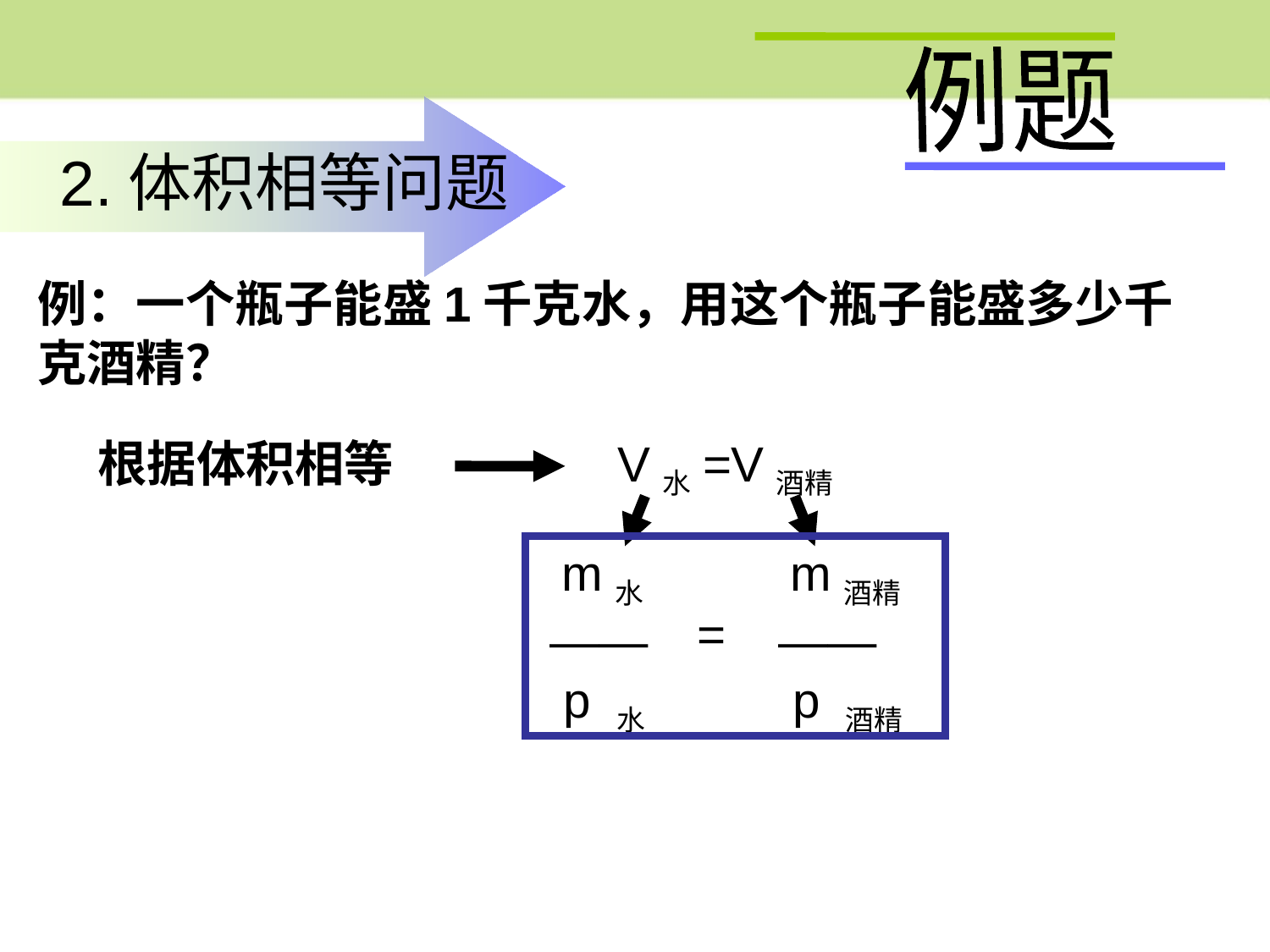

例题

2.体积相等问题

例：一个瓶子能盛1千克水，用这个瓶子能盛多少千克酒精？
根据体积相等
V水=V酒精

                       m水
              ——
               p 水

                       m酒精
              ——
               p 酒精
=